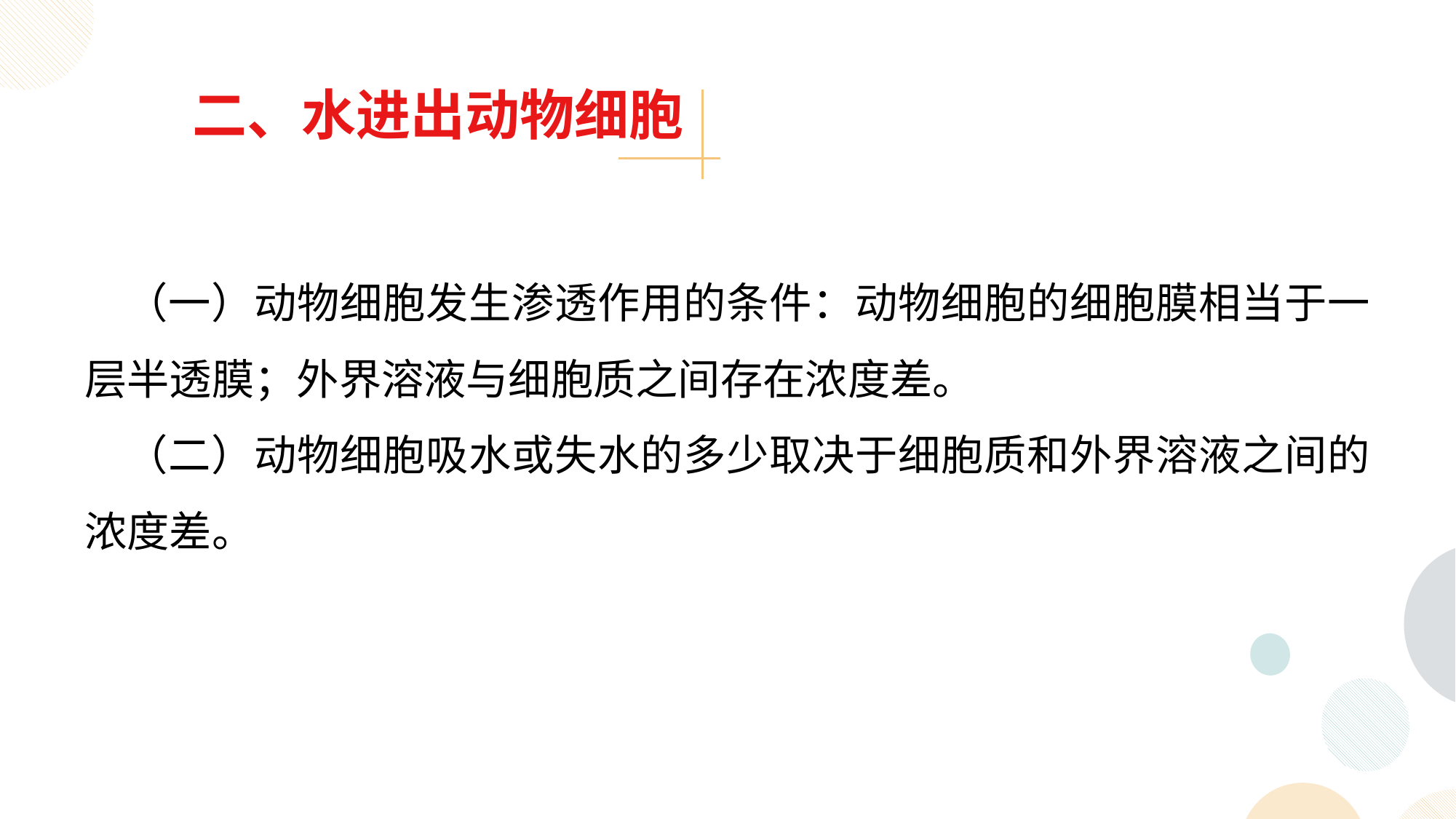

二、水进出动物细胞
   （一）动物细胞发生渗透作用的条件：动物细胞的细胞膜相当于一层半透膜；外界溶液与细胞质之间存在浓度差。
   （二）动物细胞吸水或失水的多少取决于细胞质和外界溶液之间的浓度差。